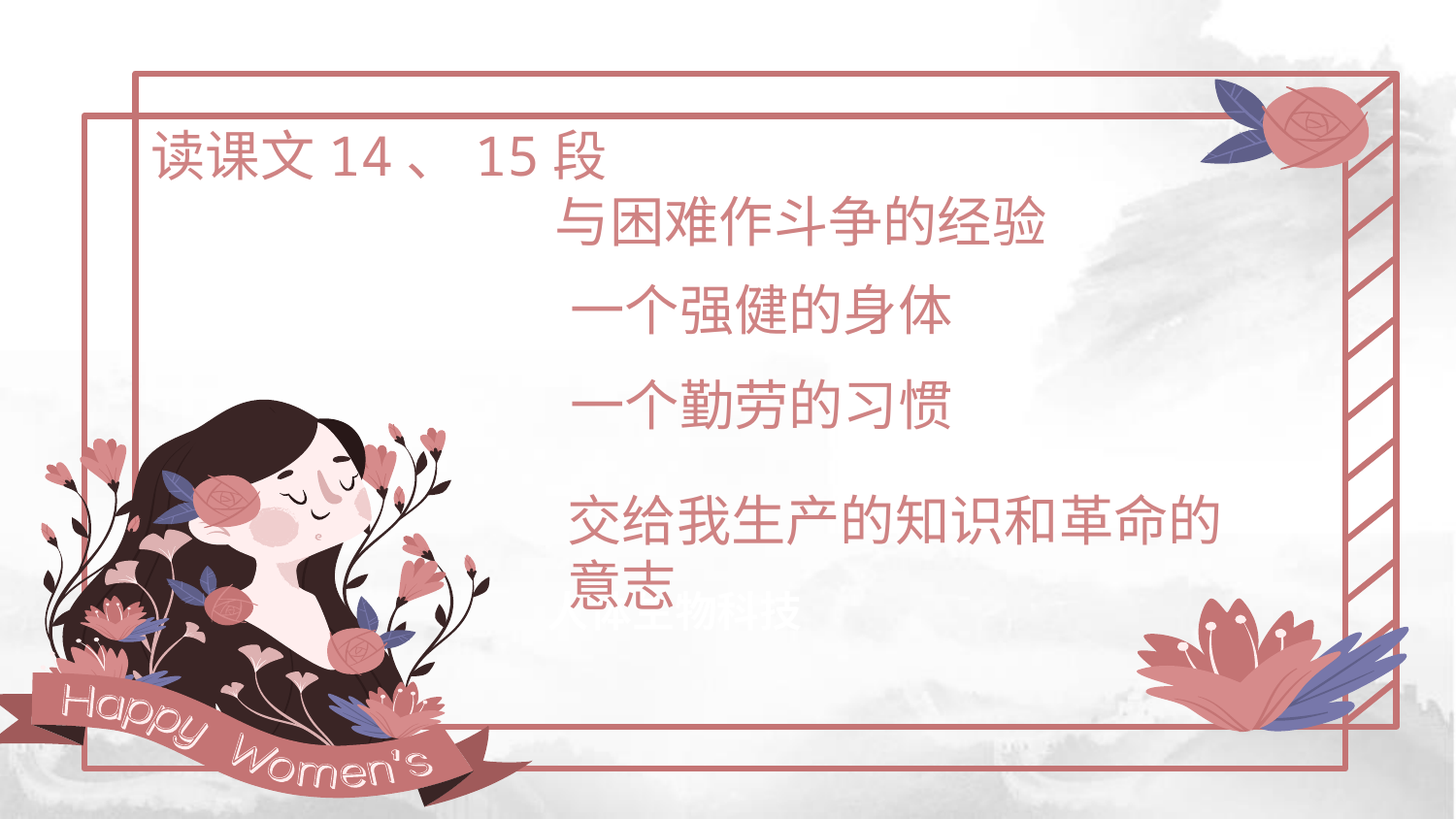

读课文14、15段
与困难作斗争的经验
交给我与困难作斗争的经验

人体生物科技
一个强健的身体
一个勤劳的习惯
交给我生产的知识和革命的意志